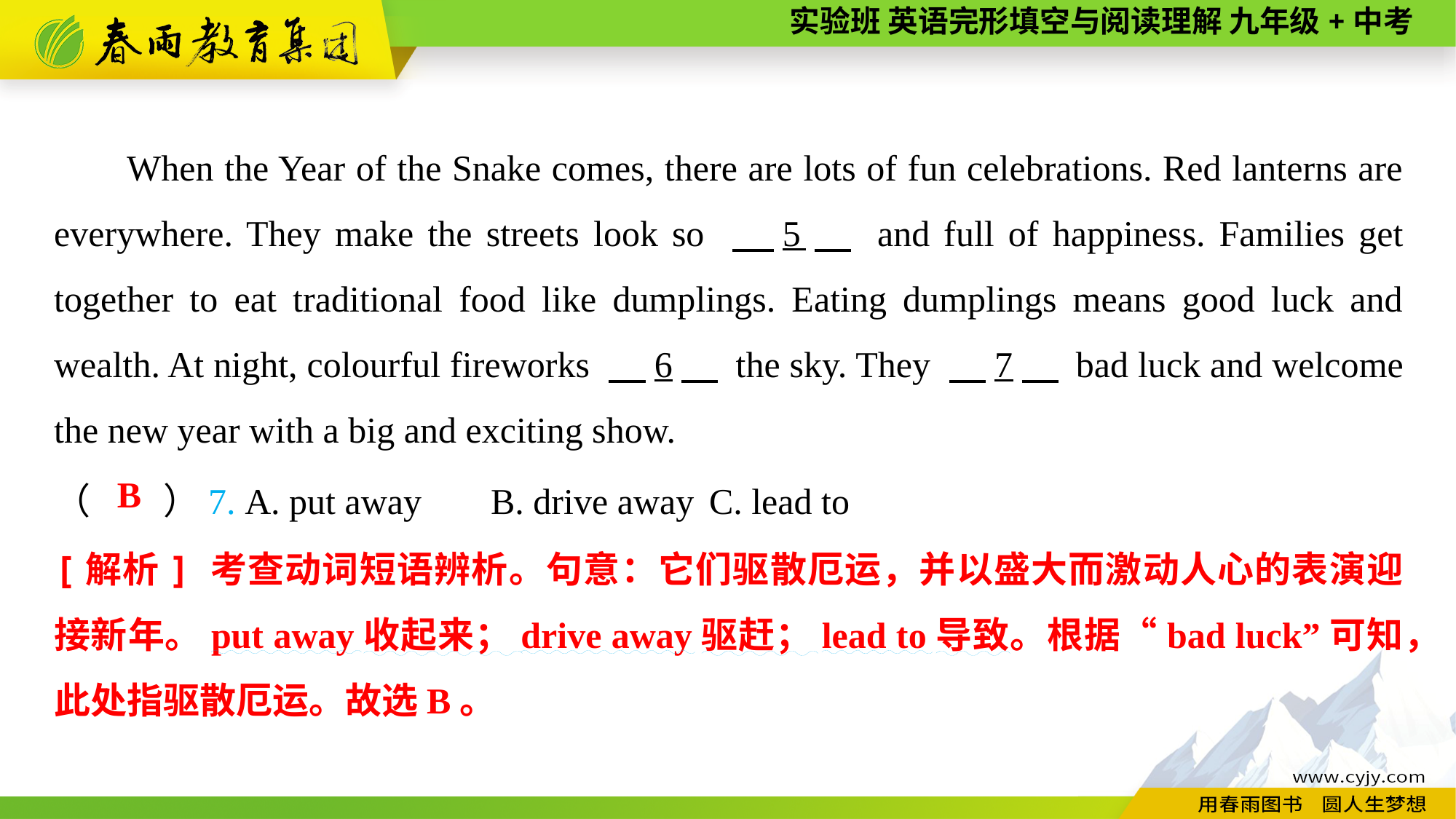

When the Year of the Snake comes, there are lots of fun celebrations. Red lanterns are everywhere. They make the streets look so 　5　 and full of happiness. Families get together to eat traditional food like dumplings. Eating dumplings means good luck and wealth. At night, colourful fireworks 　6　 the sky. They 　7　 bad luck and welcome the new year with a big and exciting show.
（　　）7. A. put away	B. drive away	C. lead to
B
[解析] 考查动词短语辨析。句意：它们驱散厄运，并以盛大而激动人心的表演迎接新年。put away收起来；drive away驱赶；lead to导致。根据“bad luck”可知，此处指驱散厄运。故选B。